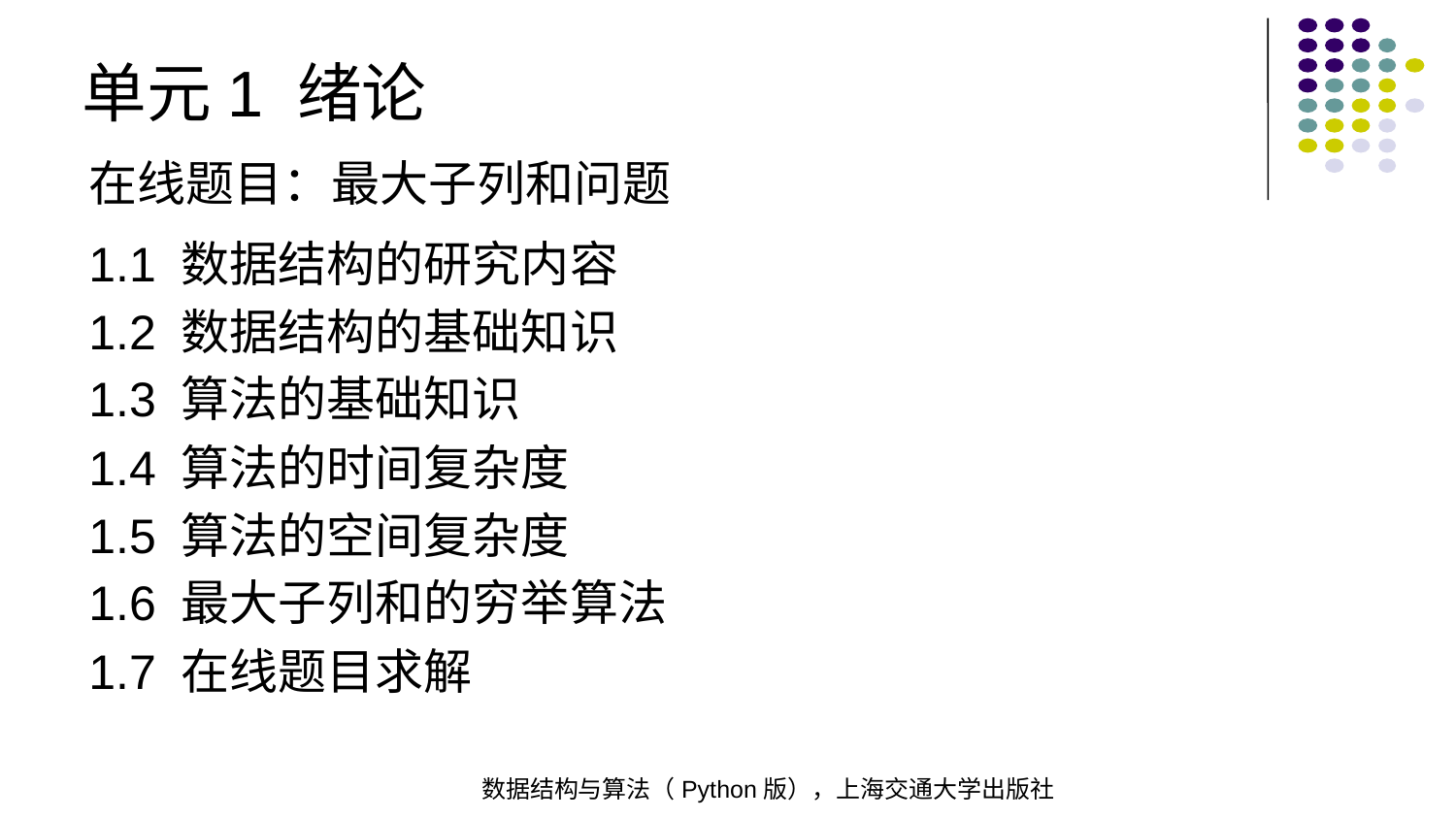

单元1 绪论
在线题目：最大子列和问题
1.1 数据结构的研究内容
1.2 数据结构的基础知识
1.3 算法的基础知识
1.4 算法的时间复杂度
1.5 算法的空间复杂度
1.6 最大子列和的穷举算法
1.7 在线题目求解